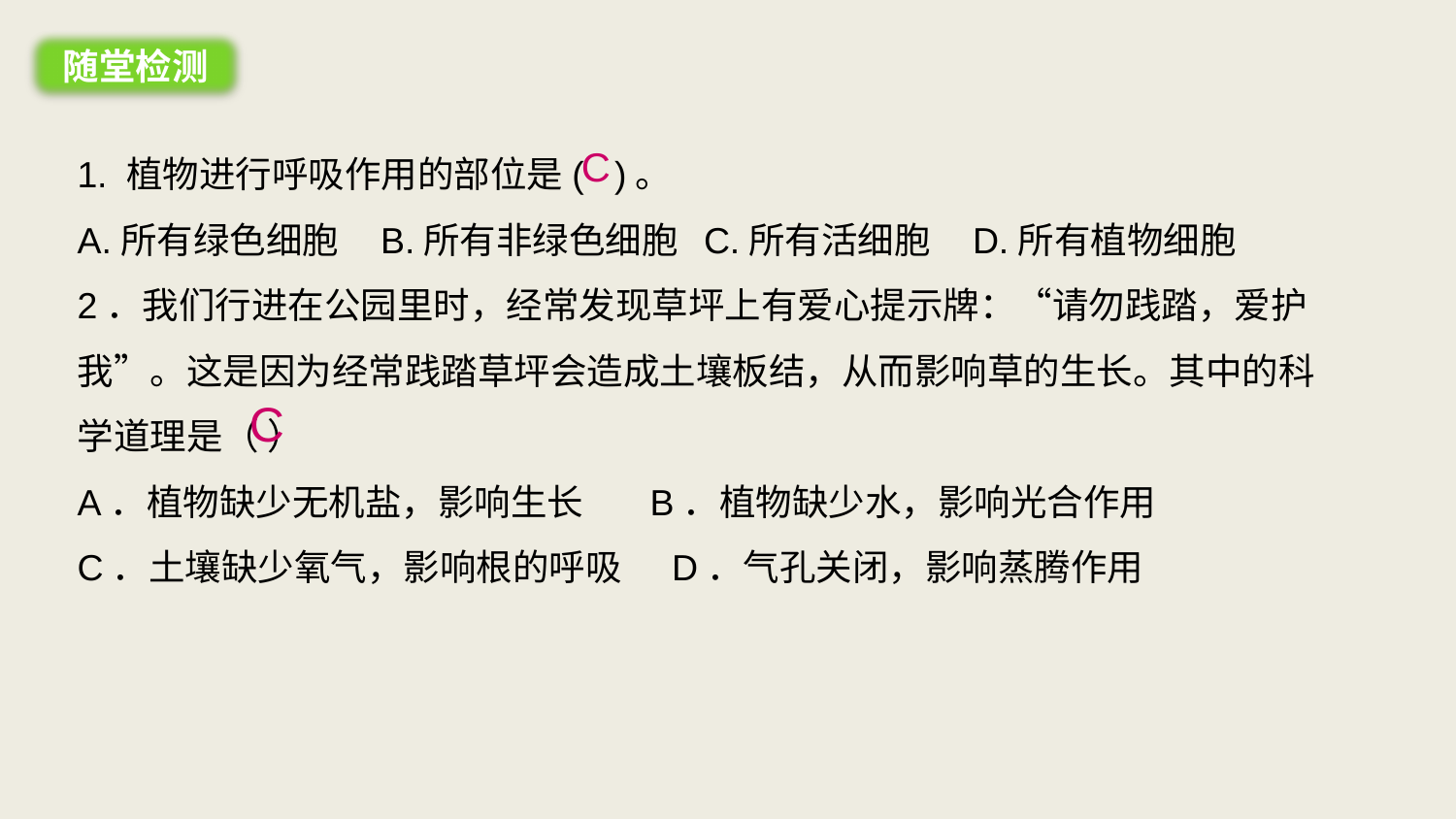

随堂检测
1. 植物进行呼吸作用的部位是(   )。
A.所有绿色细胞    B.所有非绿色细胞  C.所有活细胞    D.所有植物细胞
2．我们行进在公园里时，经常发现草坪上有爱心提示牌：“请勿践踏，爱护我”。这是因为经常践踏草坪会造成土壤板结，从而影响草的生长。其中的科学道理是（ ）
A．植物缺少无机盐，影响生长       B．植物缺少水，影响光合作用
C．土壤缺少氧气，影响根的呼吸     D．气孔关闭，影响蒸腾作用
C
C